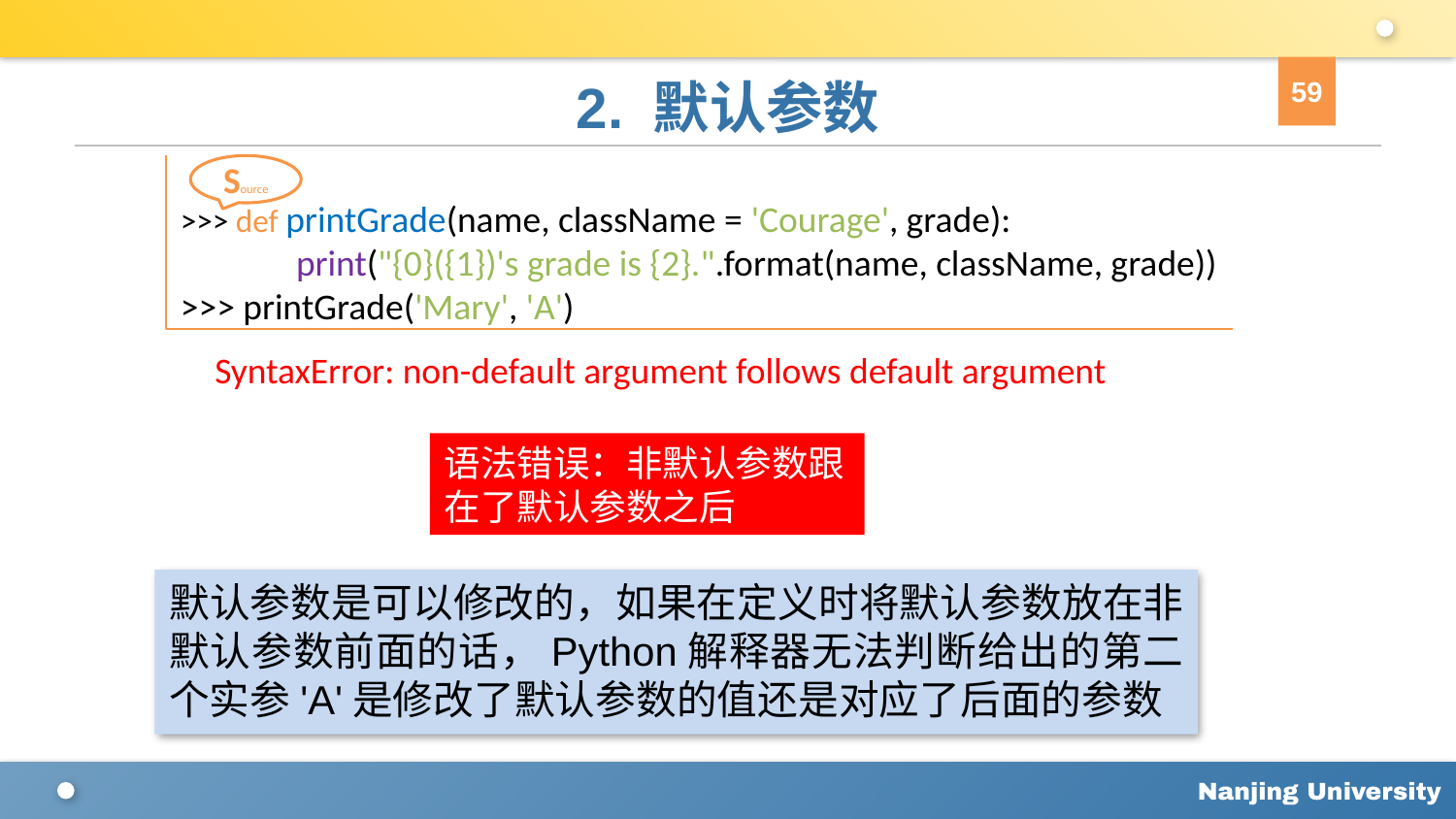

59
# 2. 默认参数
Source

>>> def printGrade(name, className = 'Courage', grade):
              print("{0}({1})'s grade is {2}.".format(name, className, grade))
>>> printGrade('Mary', 'A')
SyntaxError: non-default argument follows default argument
语法错误：非默认参数跟在了默认参数之后
默认参数是可以修改的，如果在定义时将默认参数放在非默认参数前面的话，Python解释器无法判断给出的第二个实参'A'是修改了默认参数的值还是对应了后面的参数